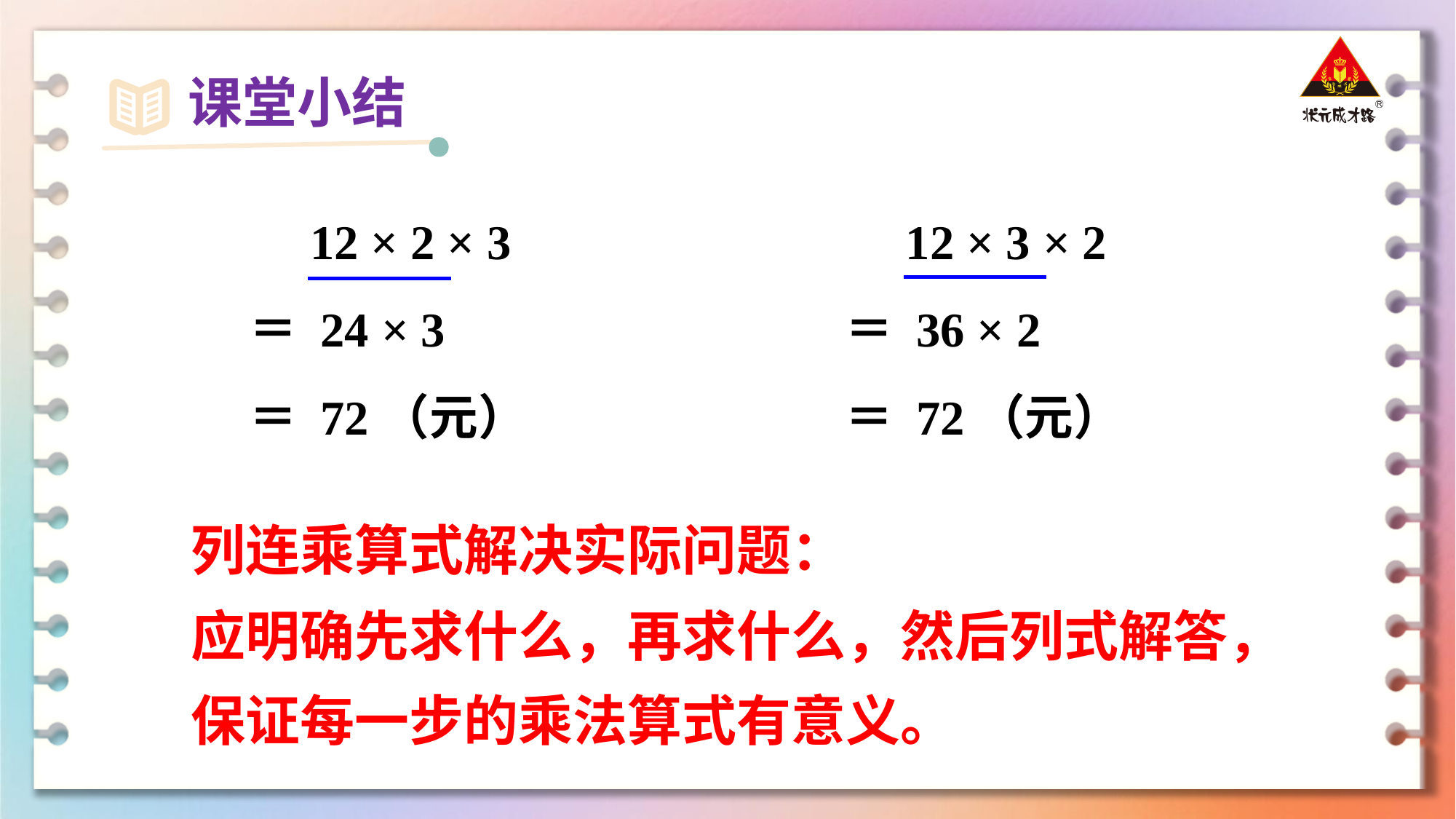

课堂小结

12 × 2 × 3
12 × 3 × 2
＝ 24 × 3
＝ 36 × 2
＝ 72（元）
＝ 72（元）
列连乘算式解决实际问题：
应明确先求什么，再求什么，然后列式解答，保证每一步的乘法算式有意义。